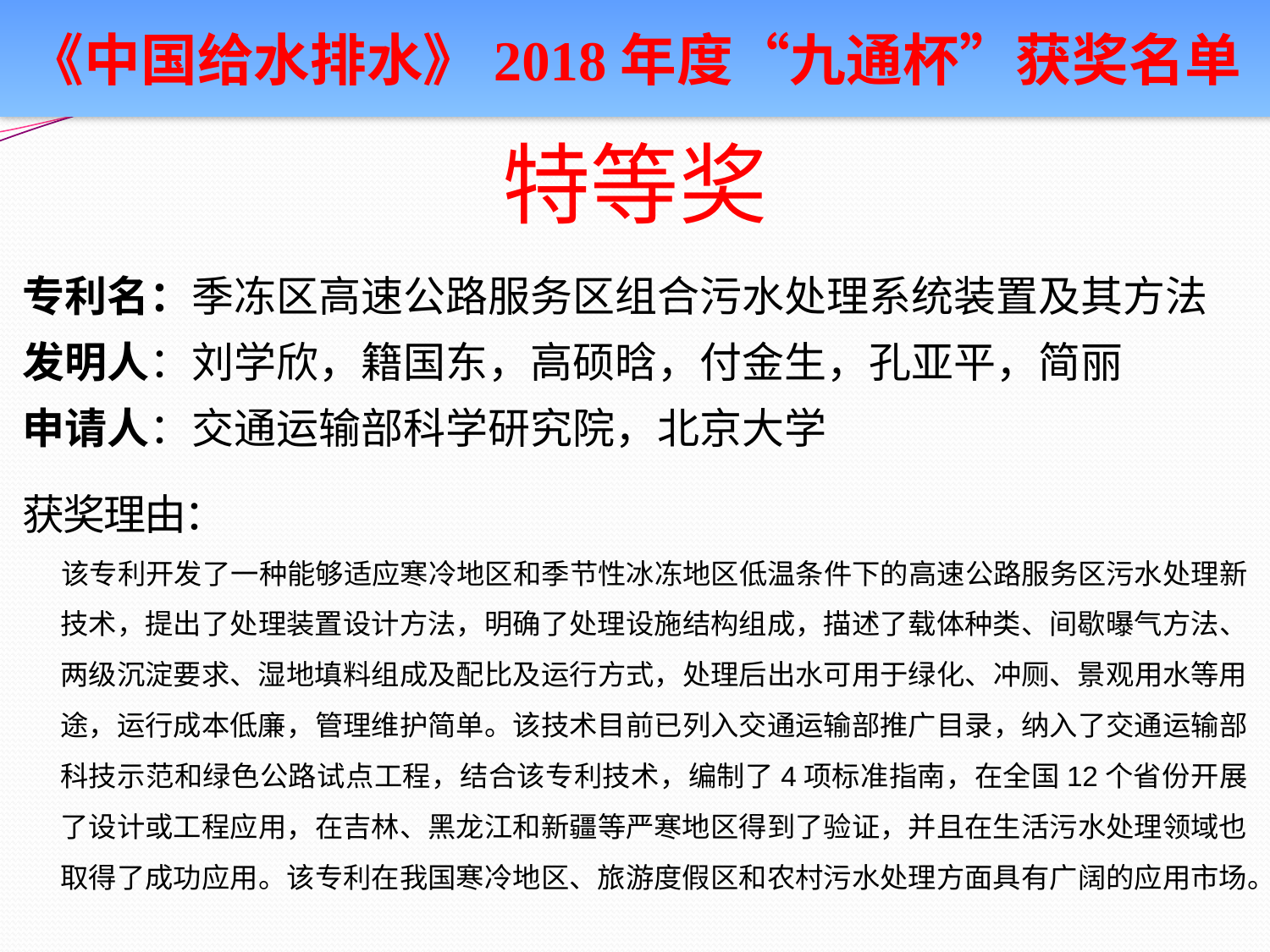

《中国给水排水》2018年度“九通杯”获奖名单
# 特等奖
专利名：季冻区高速公路服务区组合污水处理系统装置及其方法
发明人：刘学欣，籍国东，高硕晗，付金生，孔亚平，简丽
申请人：交通运输部科学研究院，北京大学
获奖理由：
     该专利开发了一种能够适应寒冷地区和季节性冰冻地区低温条件下的高速公路服务区污水处理新技术，提出了处理装置设计方法，明确了处理设施结构组成，描述了载体种类、间歇曝气方法、两级沉淀要求、湿地填料组成及配比及运行方式，处理后出水可用于绿化、冲厕、景观用水等用途，运行成本低廉，管理维护简单。该技术目前已列入交通运输部推广目录，纳入了交通运输部科技示范和绿色公路试点工程，结合该专利技术，编制了4项标准指南，在全国12个省份开展了设计或工程应用，在吉林、黑龙江和新疆等严寒地区得到了验证，并且在生活污水处理领域也取得了成功应用。该专利在我国寒冷地区、旅游度假区和农村污水处理方面具有广阔的应用市场。